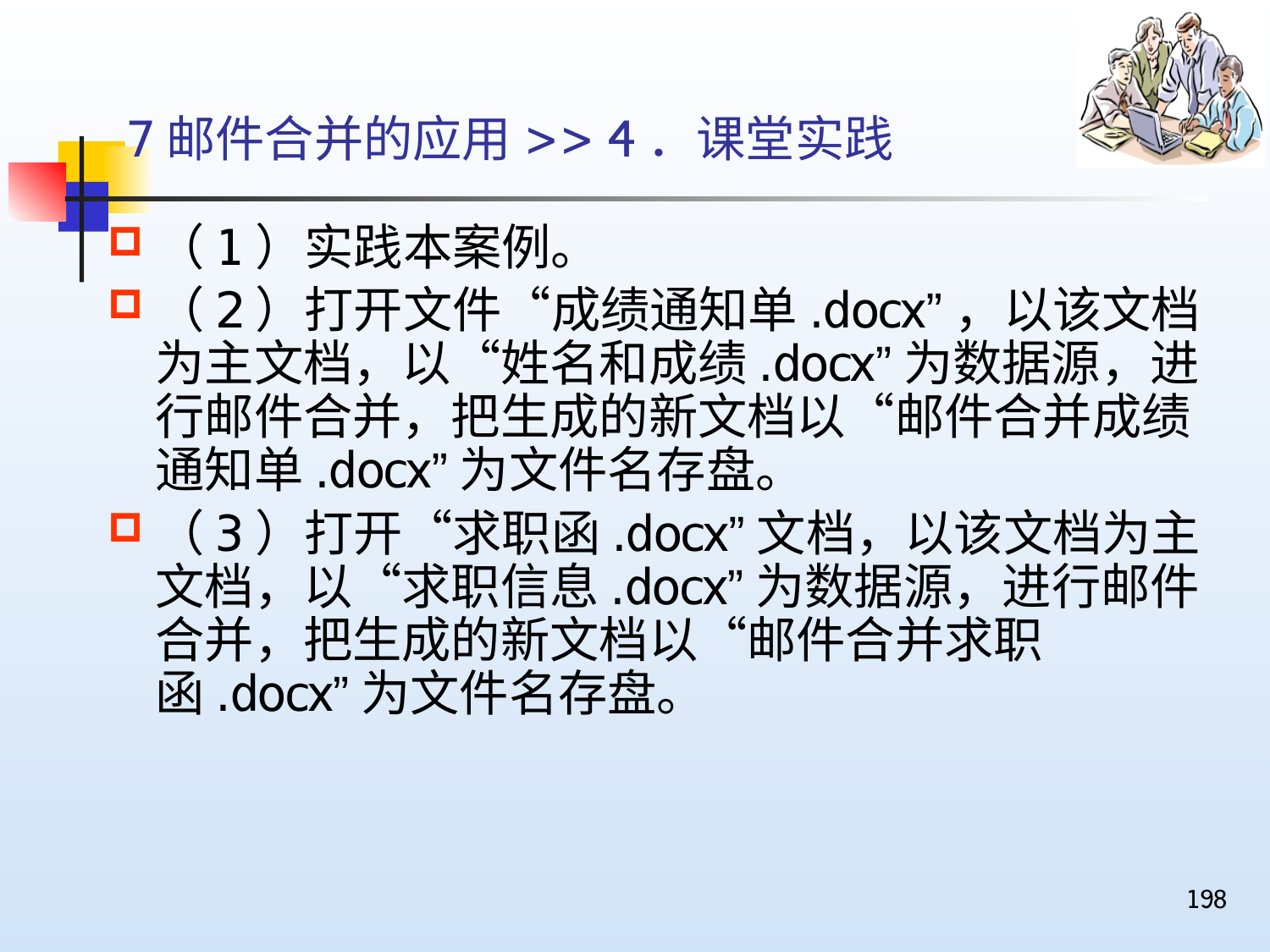

# 7邮件合并的应用>> 4．课堂实践
（1）实践本案例。
（2）打开文件“成绩通知单.docx”，以该文档为主文档，以“姓名和成绩.docx”为数据源，进行邮件合并，把生成的新文档以“邮件合并成绩通知单.docx”为文件名存盘。
（3）打开“求职函.docx”文档，以该文档为主文档，以“求职信息.docx”为数据源，进行邮件合并，把生成的新文档以“邮件合并求职函.docx”为文件名存盘。
198